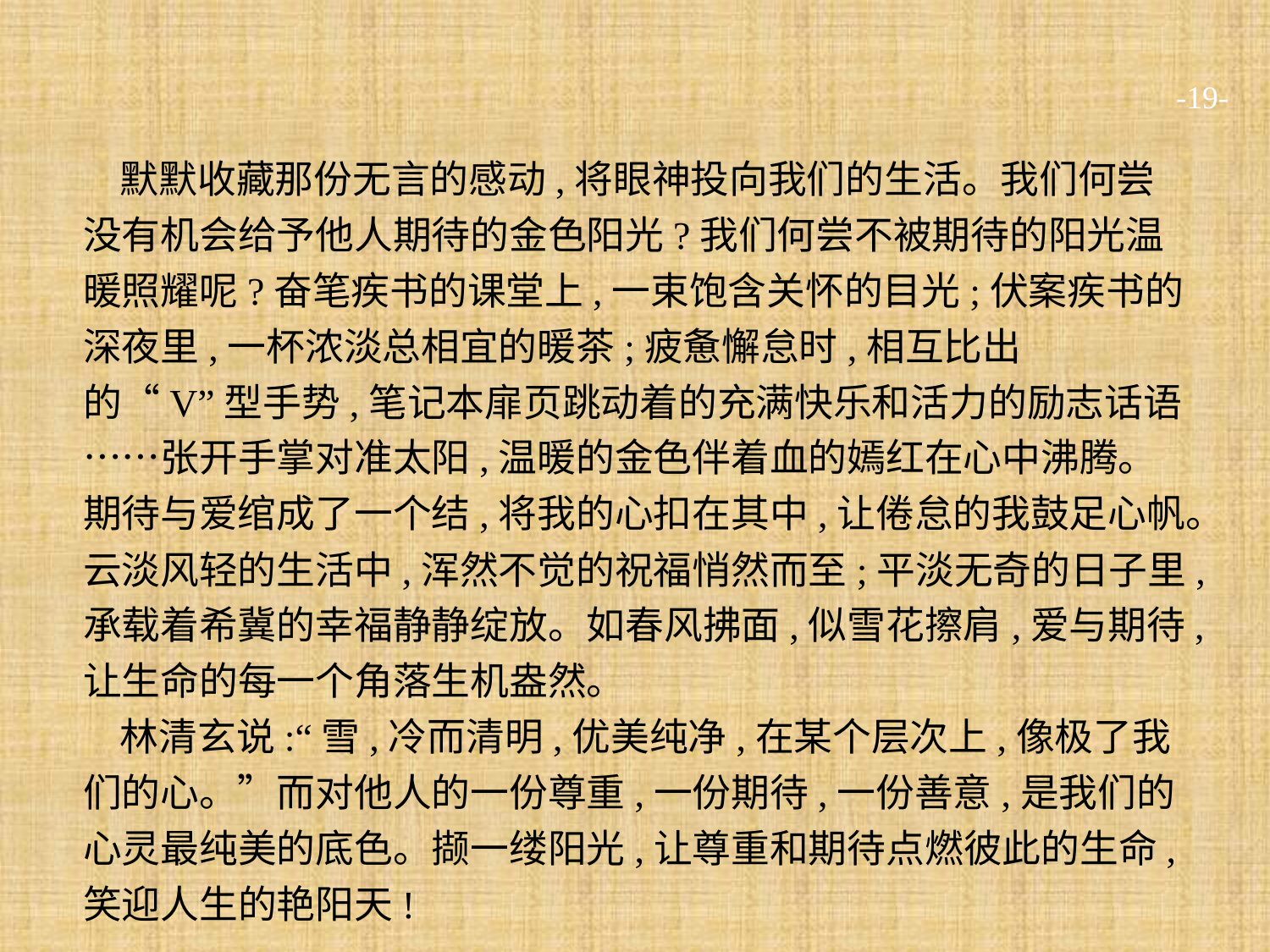

-19-
默默收藏那份无言的感动,将眼神投向我们的生活。我们何尝没有机会给予他人期待的金色阳光?我们何尝不被期待的阳光温暖照耀呢?奋笔疾书的课堂上,一束饱含关怀的目光;伏案疾书的深夜里,一杯浓淡总相宜的暖茶;疲惫懈怠时,相互比出的“V”型手势,笔记本扉页跳动着的充满快乐和活力的励志话语……张开手掌对准太阳,温暖的金色伴着血的嫣红在心中沸腾。期待与爱绾成了一个结,将我的心扣在其中,让倦怠的我鼓足心帆。云淡风轻的生活中,浑然不觉的祝福悄然而至;平淡无奇的日子里,承载着希冀的幸福静静绽放。如春风拂面,似雪花擦肩,爱与期待,让生命的每一个角落生机盎然。
林清玄说:“雪,冷而清明,优美纯净,在某个层次上,像极了我们的心。”而对他人的一份尊重,一份期待,一份善意,是我们的心灵最纯美的底色。撷一缕阳光,让尊重和期待点燃彼此的生命,笑迎人生的艳阳天!